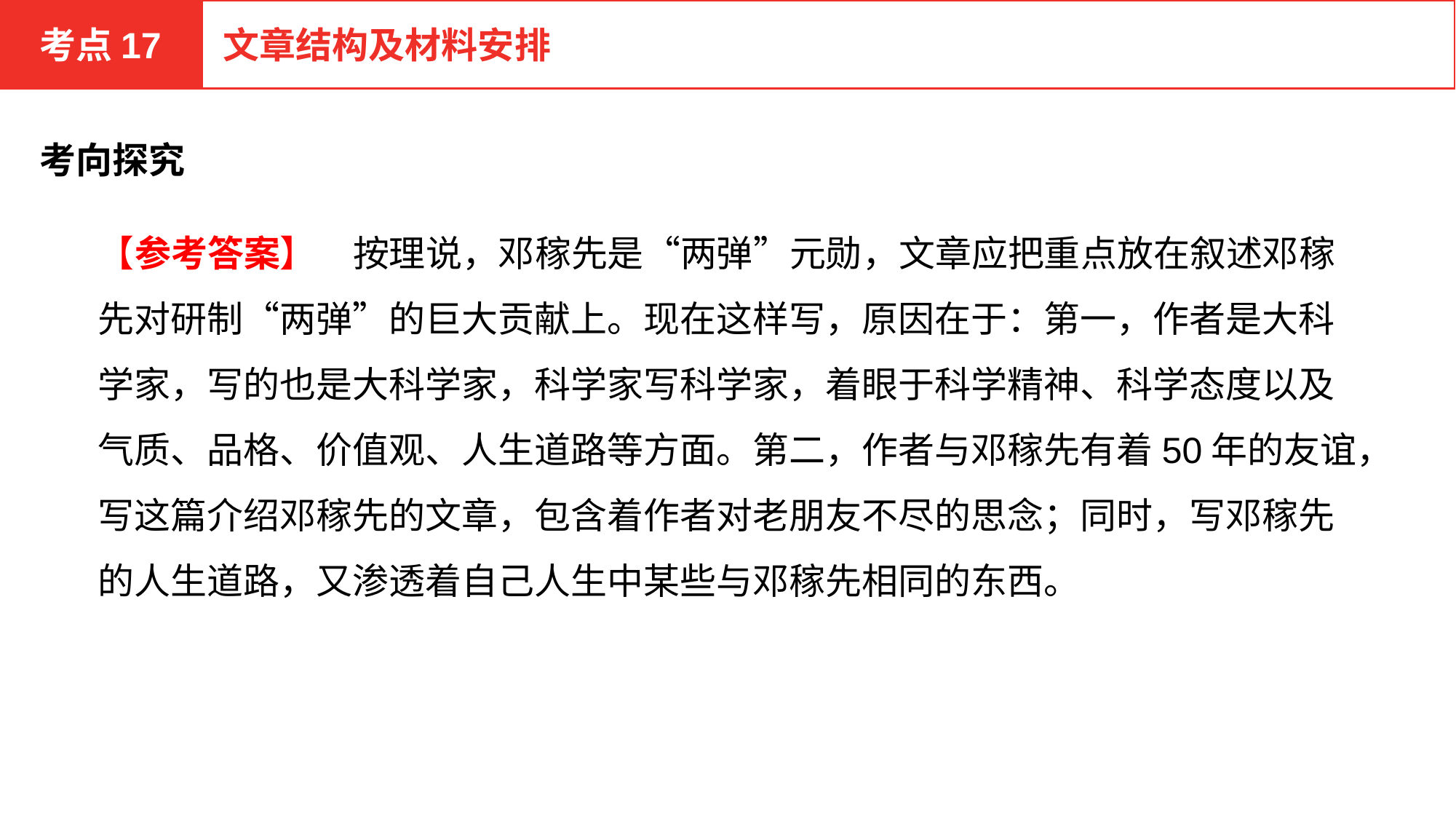

考点17
文章结构及材料安排
考向探究

【参考答案】　按理说，邓稼先是“两弹”元勋，文章应把重点放在叙述邓稼先对研制“两弹”的巨大贡献上。现在这样写，原因在于：第一，作者是大科学家，写的也是大科学家，科学家写科学家，着眼于科学精神、科学态度以及气质、品格、价值观、人生道路等方面。第二，作者与邓稼先有着50年的友谊，写这篇介绍邓稼先的文章，包含着作者对老朋友不尽的思念；同时，写邓稼先的人生道路，又渗透着自己人生中某些与邓稼先相同的东西。